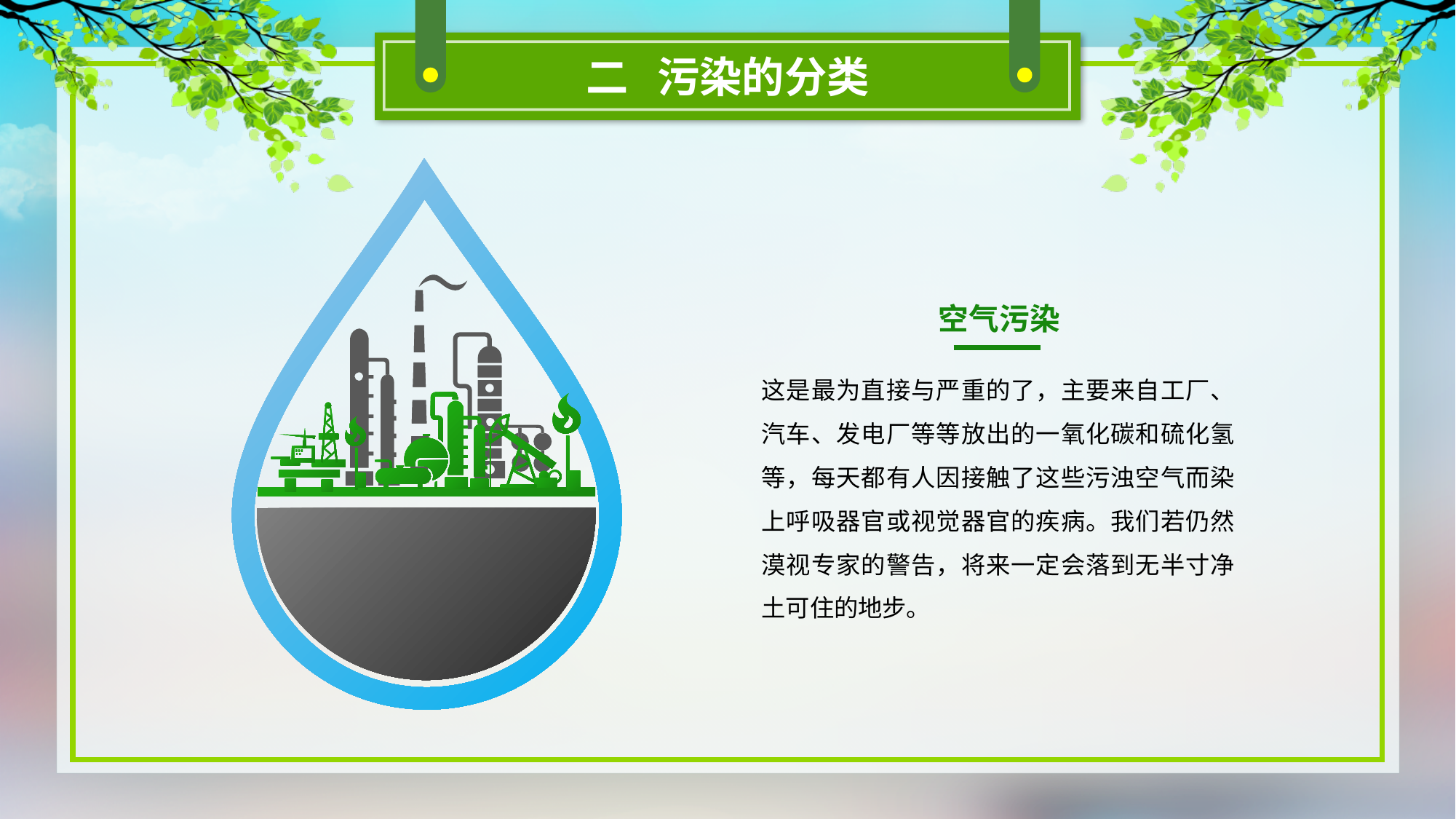

二   污染的分类

空气污染
这是最为直接与严重的了，主要来自工厂、汽车、发电厂等等放出的一氧化碳和硫化氢等，每天都有人因接触了这些污浊空气而染上呼吸器官或视觉器官的疾病。我们若仍然漠视专家的警告，将来一定会落到无半寸净土可住的地步。